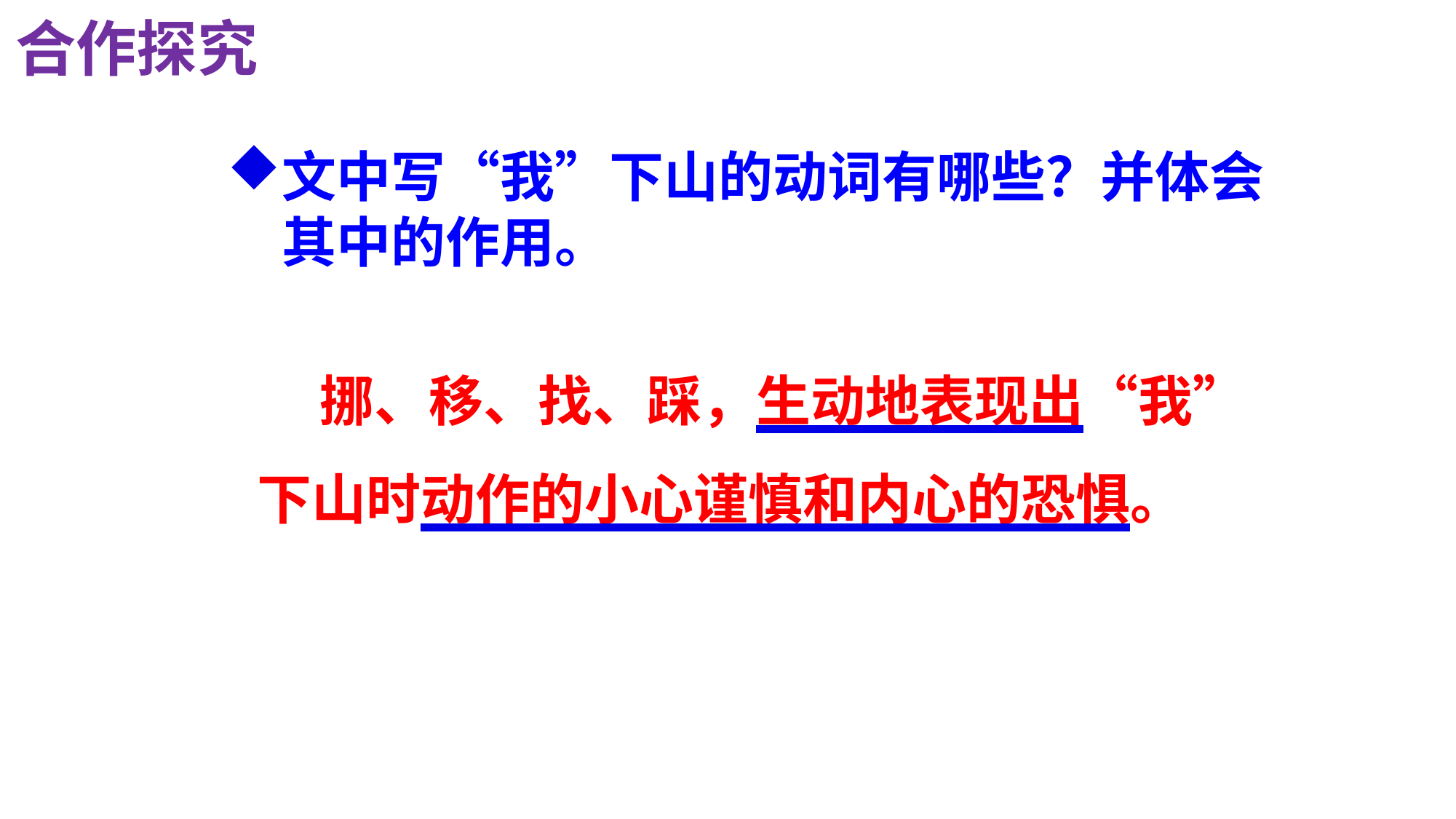

合作探究
文中写“我”下山的动词有哪些？并体会其中的作用。
    挪、移、找、踩，生动地表现出“我”下山时动作的小心谨慎和内心的恐惧。
“探”是向前伸出试探的意思，写“我”不敢大胆迈步，表现我的胆怯和小心，而“站”是站立的意思，不符合原意。